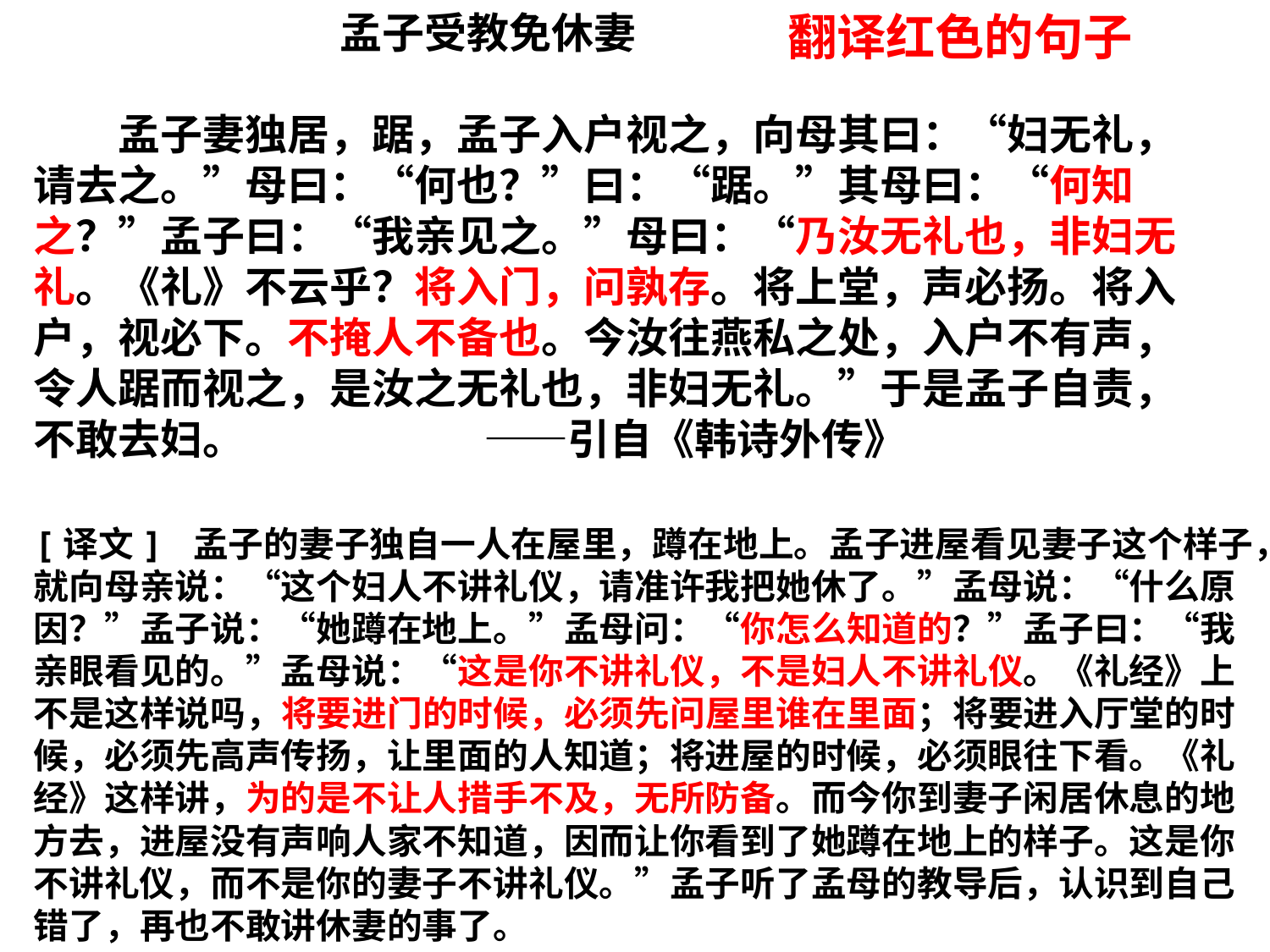

孟子受教免休妻
　　孟子妻独居，踞，孟子入户视之，向母其曰：“妇无礼，请去之。”母曰：“何也？”曰：“踞。”其母曰：“何知之？”孟子曰：“我亲见之。”母曰：“乃汝无礼也，非妇无礼。《礼》不云乎？将入门，问孰存。将上堂，声必扬。将入户，视必下。不掩人不备也。今汝往燕私之处，入户不有声，令人踞而视之，是汝之无礼也，非妇无礼。”于是孟子自责，不敢去妇。                         ——引自《韩诗外传》
翻译红色的句子

[译文] 孟子的妻子独自一人在屋里，蹲在地上。孟子进屋看见妻子这个样子，就向母亲说：“这个妇人不讲礼仪，请准许我把她休了。”孟母说：“什么原因？”孟子说：“她蹲在地上。”孟母问：“你怎么知道的？”孟子曰：“我亲眼看见的。”孟母说：“这是你不讲礼仪，不是妇人不讲礼仪。《礼经》上不是这样说吗，将要进门的时候，必须先问屋里谁在里面；将要进入厅堂的时候，必须先高声传扬，让里面的人知道；将进屋的时候，必须眼往下看。《礼经》这样讲，为的是不让人措手不及，无所防备。而今你到妻子闲居休息的地方去，进屋没有声响人家不知道，因而让你看到了她蹲在地上的样子。这是你不讲礼仪，而不是你的妻子不讲礼仪。”孟子听了孟母的教导后，认识到自己错了，再也不敢讲休妻的事了。